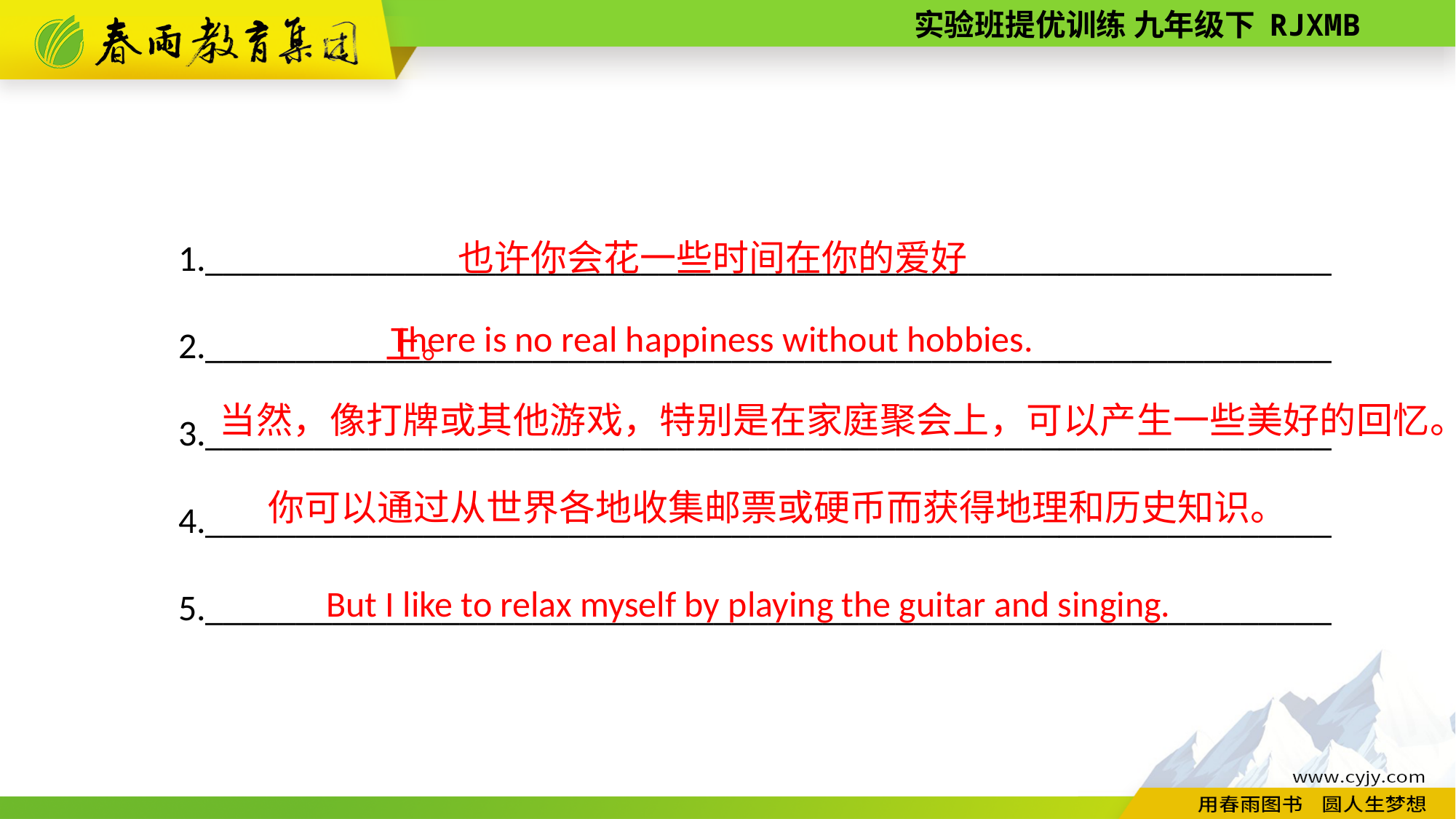

1.______________________________________________________________
2.______________________________________________________________
3.______________________________________________________________
4.______________________________________________________________
5.______________________________________________________________
也许你会花一些时间在你的爱好上。
There is no real happiness without hobbies.
当然，像打牌或其他游戏，特别是在家庭聚会上，可以产生一些美好的回忆。
你可以通过从世界各地收集邮票或硬币而获得地理和历史知识。
But I like to relax myself by playing the guitar and singing.